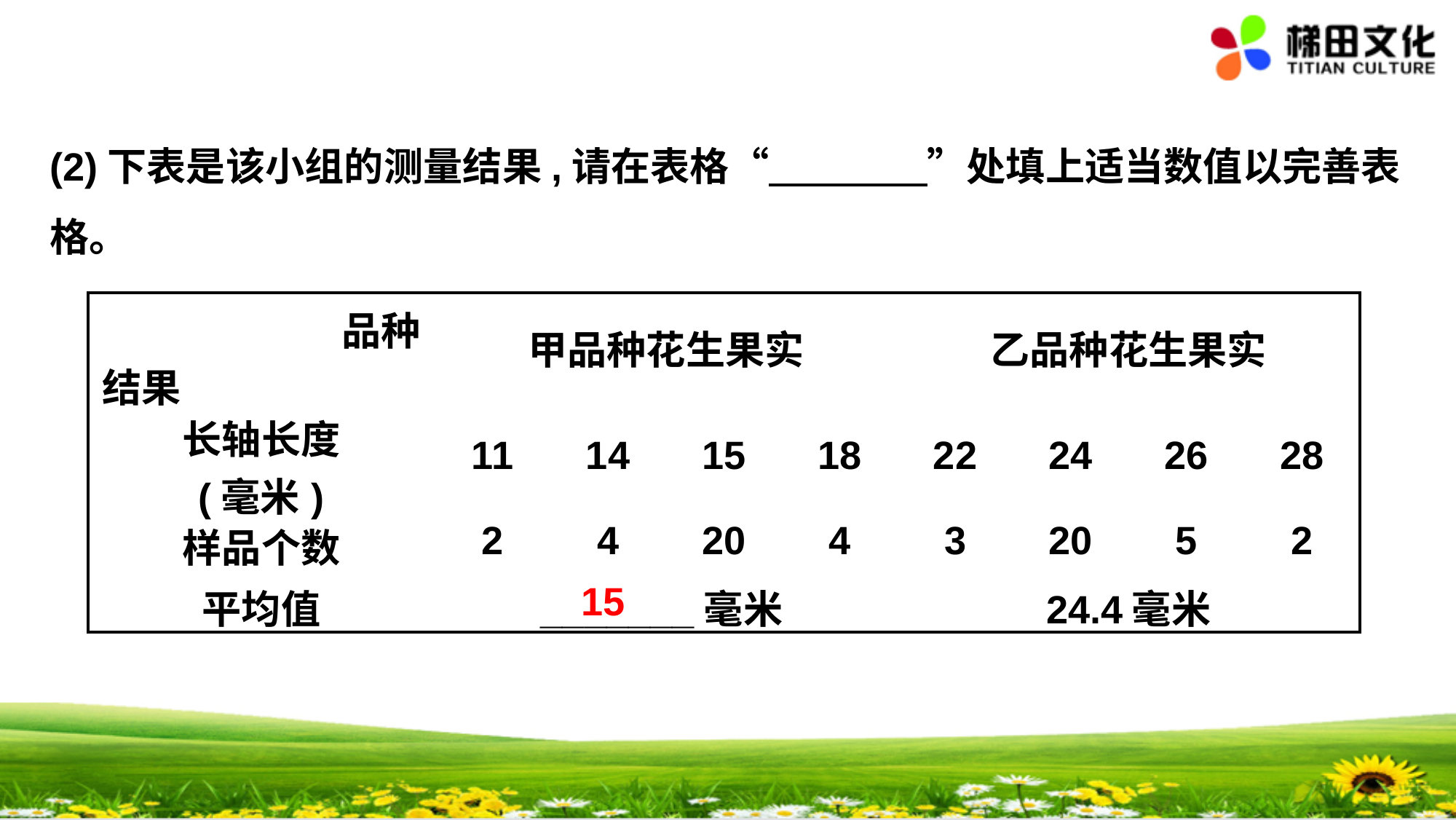

(2)下表是该小组的测量结果,请在表格“　　　　”处填上适当数值以完善表
格。
| 品种 结果 | 甲品种花生果实 |  |  |  | 乙品种花生果实 |  |  |  |
| --- | --- | --- | --- | --- | --- | --- | --- | --- |
| 长轴长度 (毫米) | 11 | 14 | 15 | 18 | 22 | 24 | 26 | 28 |
| 样品个数 | 2 | 4 | 20 | 4 | 3 | 20 | 5 | 2 |
| 平均值 | \_\_\_\_\_\_\_毫米 |  |  |  | 24.4毫米 |  |  |  |
　15